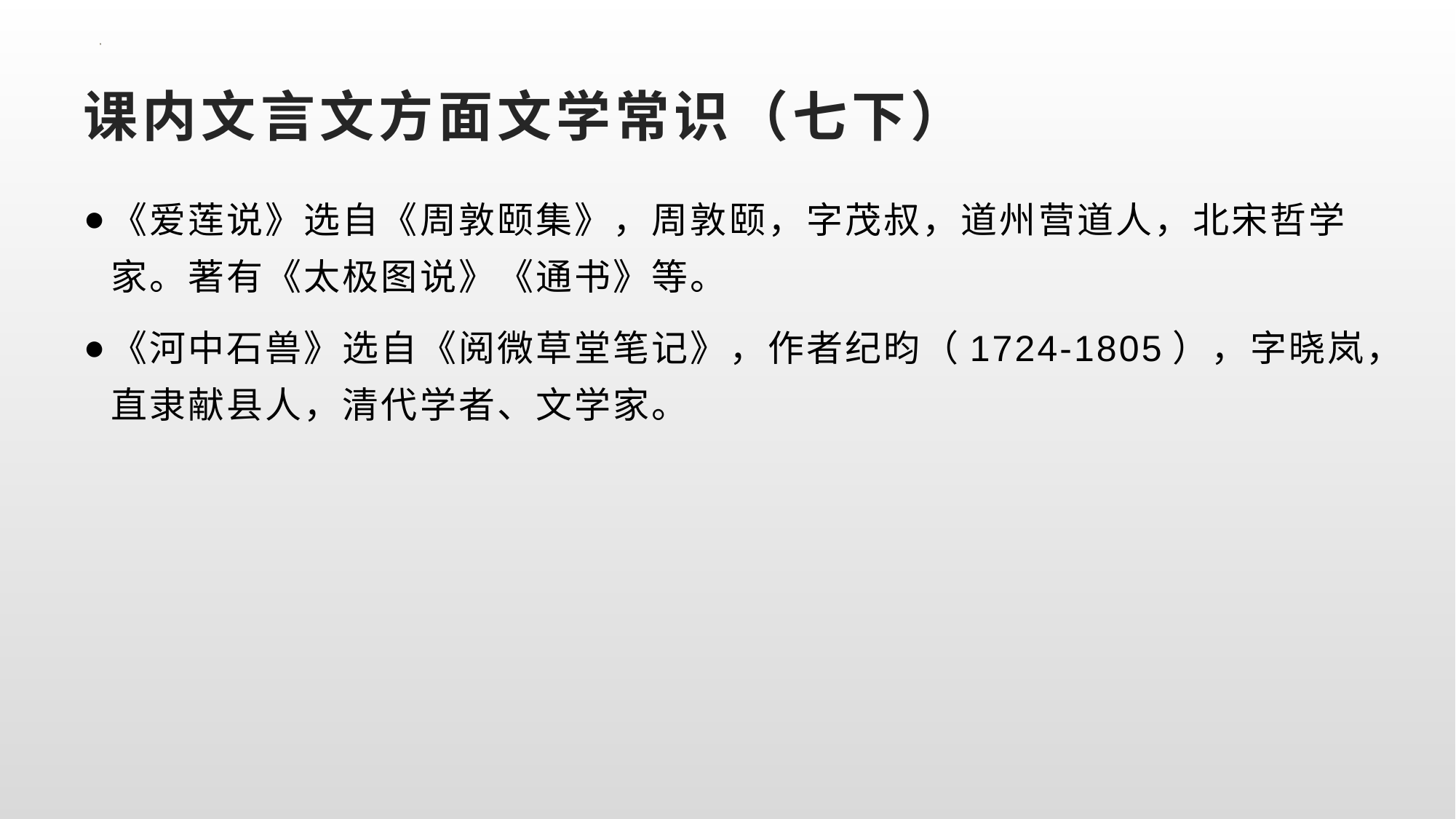

# 课内文言文方面文学常识（七下）
《爱莲说》选自《周敦颐集》，周敦颐，字茂叔，道州营道人，北宋哲学家。著有《太极图说》《通书》等。
《河中石兽》选自《阅微草堂笔记》，作者纪昀（1724-1805），字晓岚，直隶献县人，清代学者、文学家。